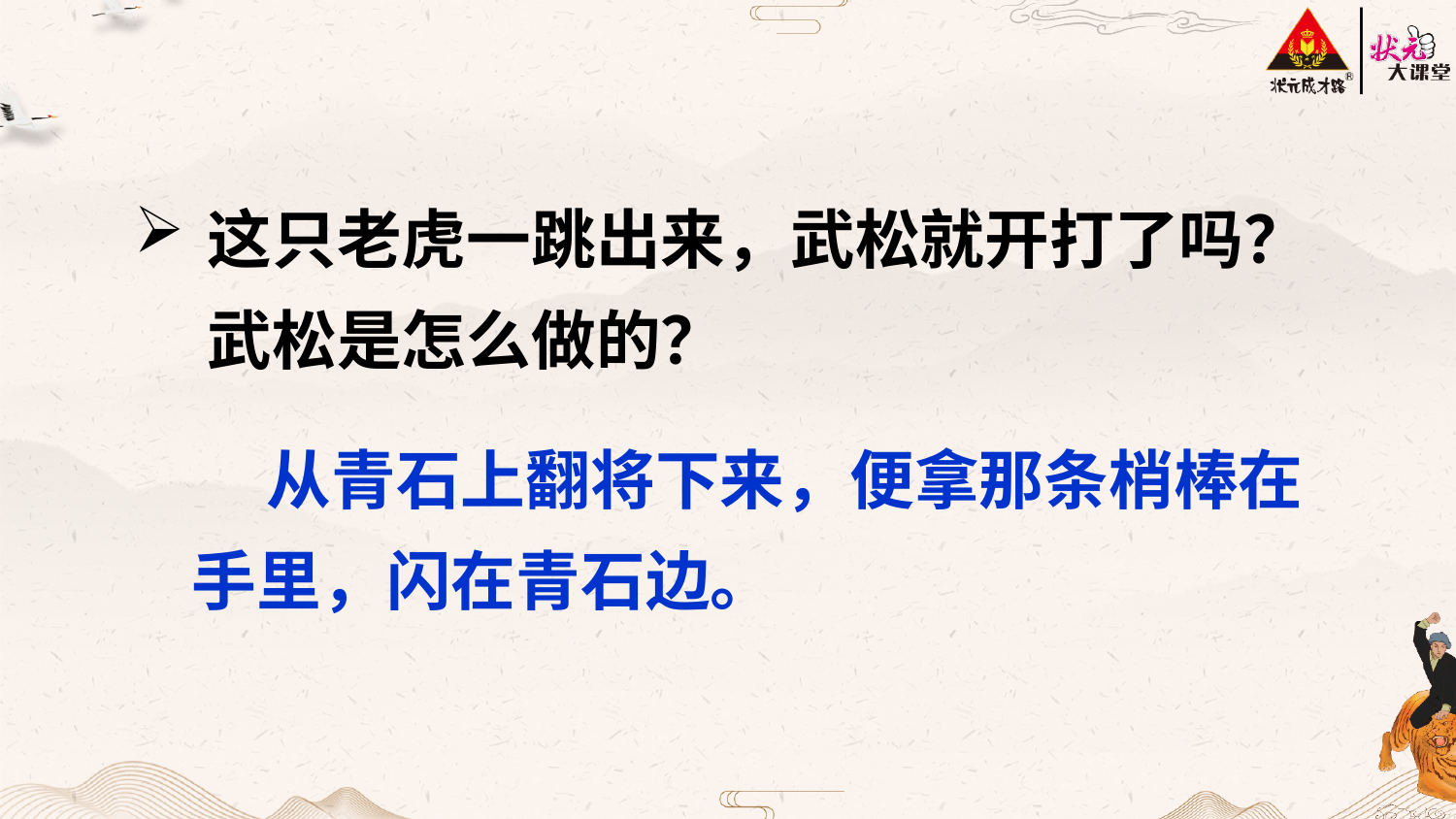

这只老虎一跳出来，武松就开打了吗？武松是怎么做的？
    从青石上翻将下来，便拿那条梢棒在手里，闪在青石边。